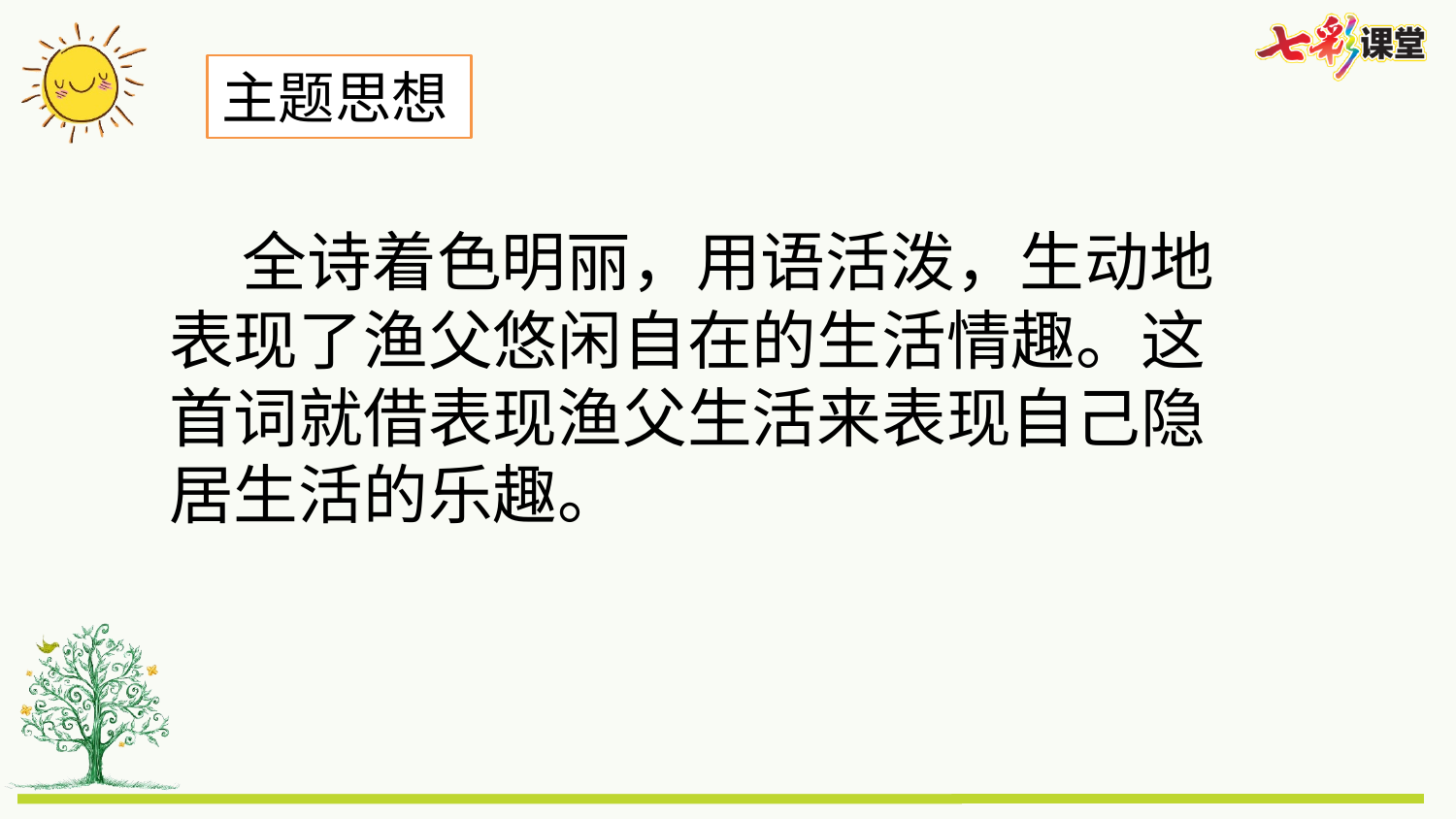

主题思想
    全诗着色明丽，用语活泼，生动地表现了渔父悠闲自在的生活情趣。这首词就借表现渔父生活来表现自己隐居生活的乐趣。